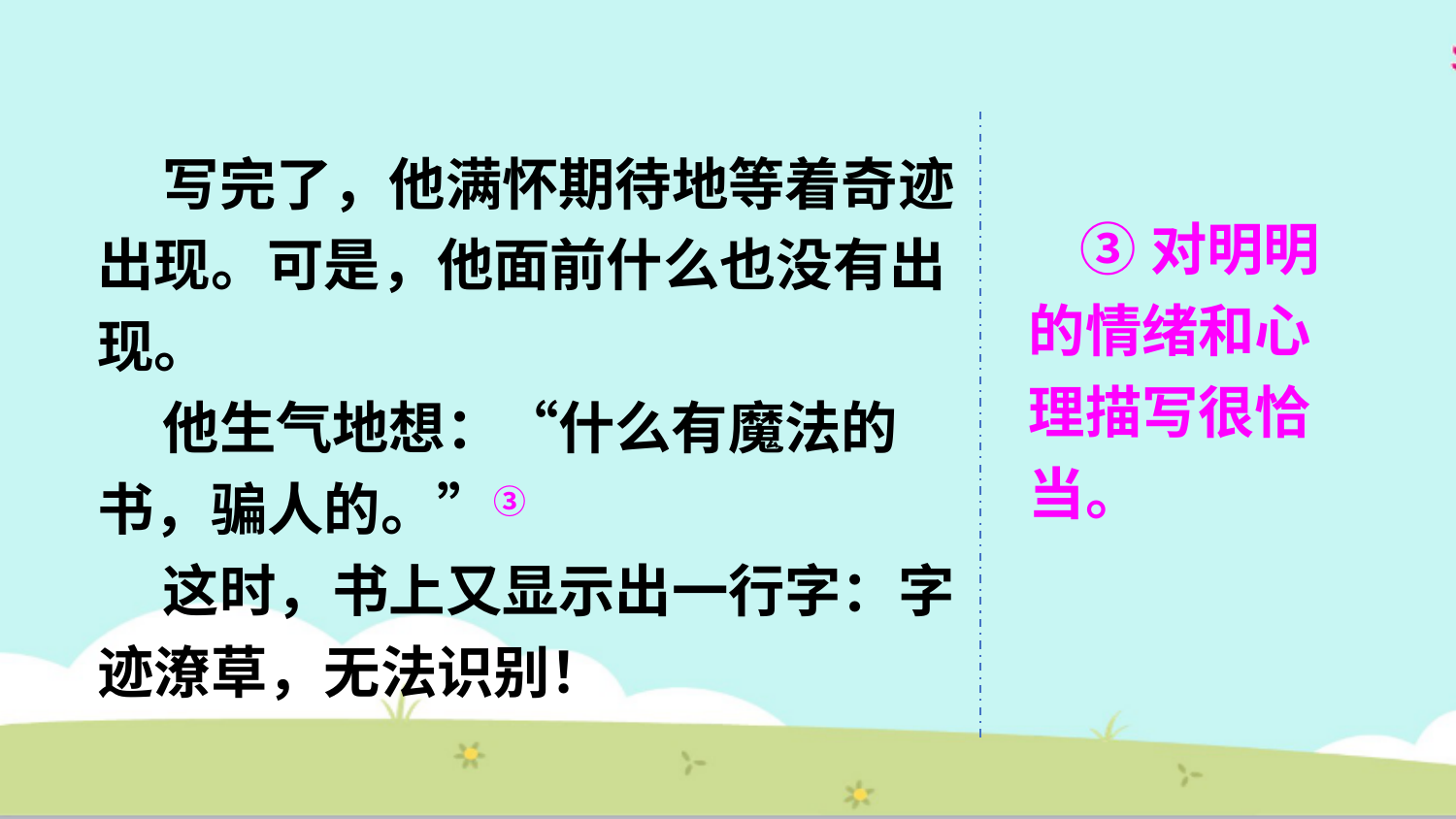

写完了，他满怀期待地等着奇迹出现。可是，他面前什么也没有出现。
    他生气地想：“什么有魔法的书，骗人的。”③
    这时，书上又显示出一行字：字迹潦草，无法识别！
    ③对明明的情绪和心理描写很恰当。